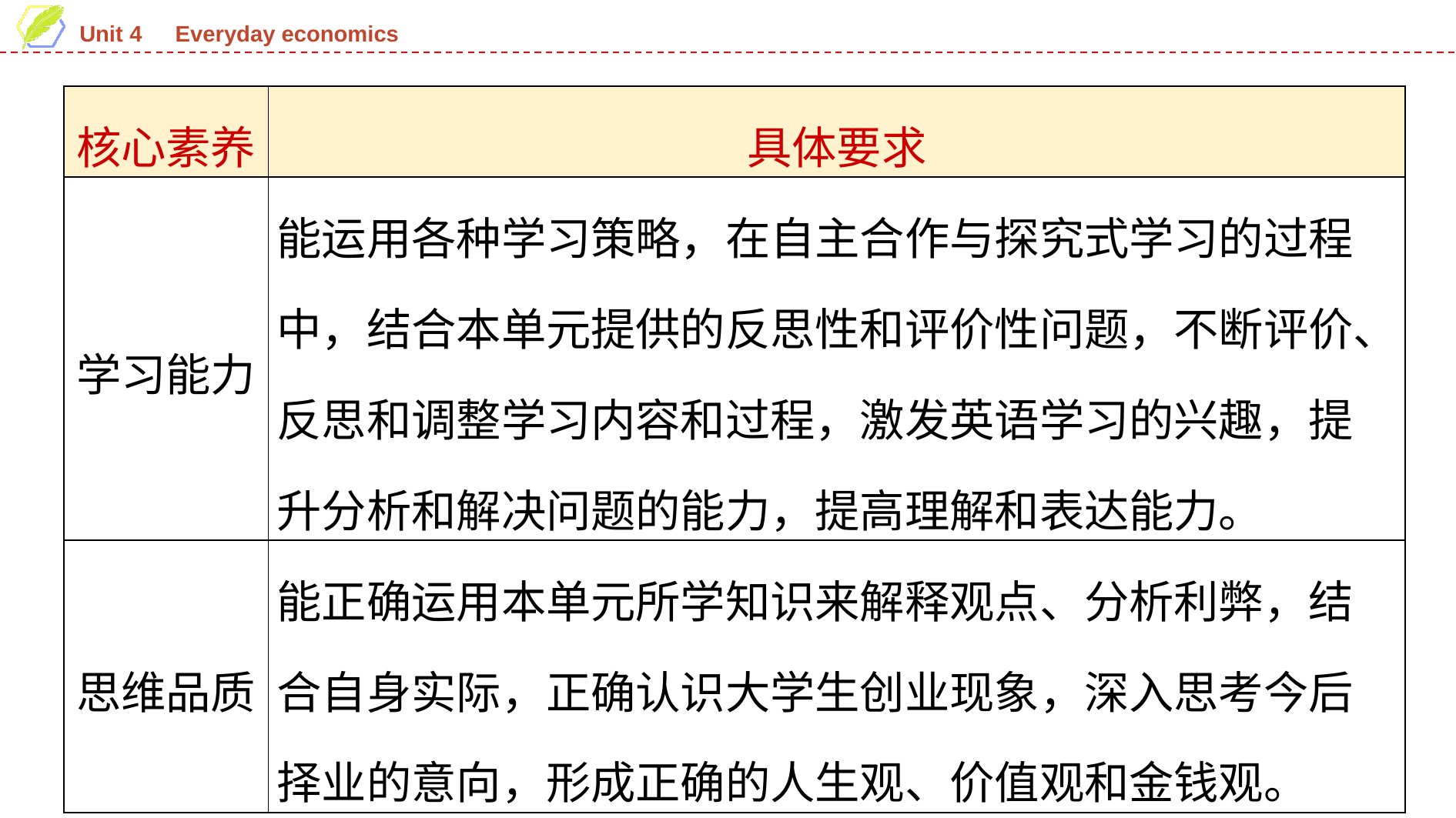

| 核心素养 | 具体要求 |
| --- | --- |
| 学习能力 | 能运用各种学习策略，在自主合作与探究式学习的过程中，结合本单元提供的反思性和评价性问题，不断评价、反思和调整学习内容和过程，激发英语学习的兴趣，提升分析和解决问题的能力，提高理解和表达能力。 |
| 思维品质 | 能正确运用本单元所学知识来解释观点、分析利弊，结合自身实际，正确认识大学生创业现象，深入思考今后择业的意向，形成正确的人生观、价值观和金钱观。 |